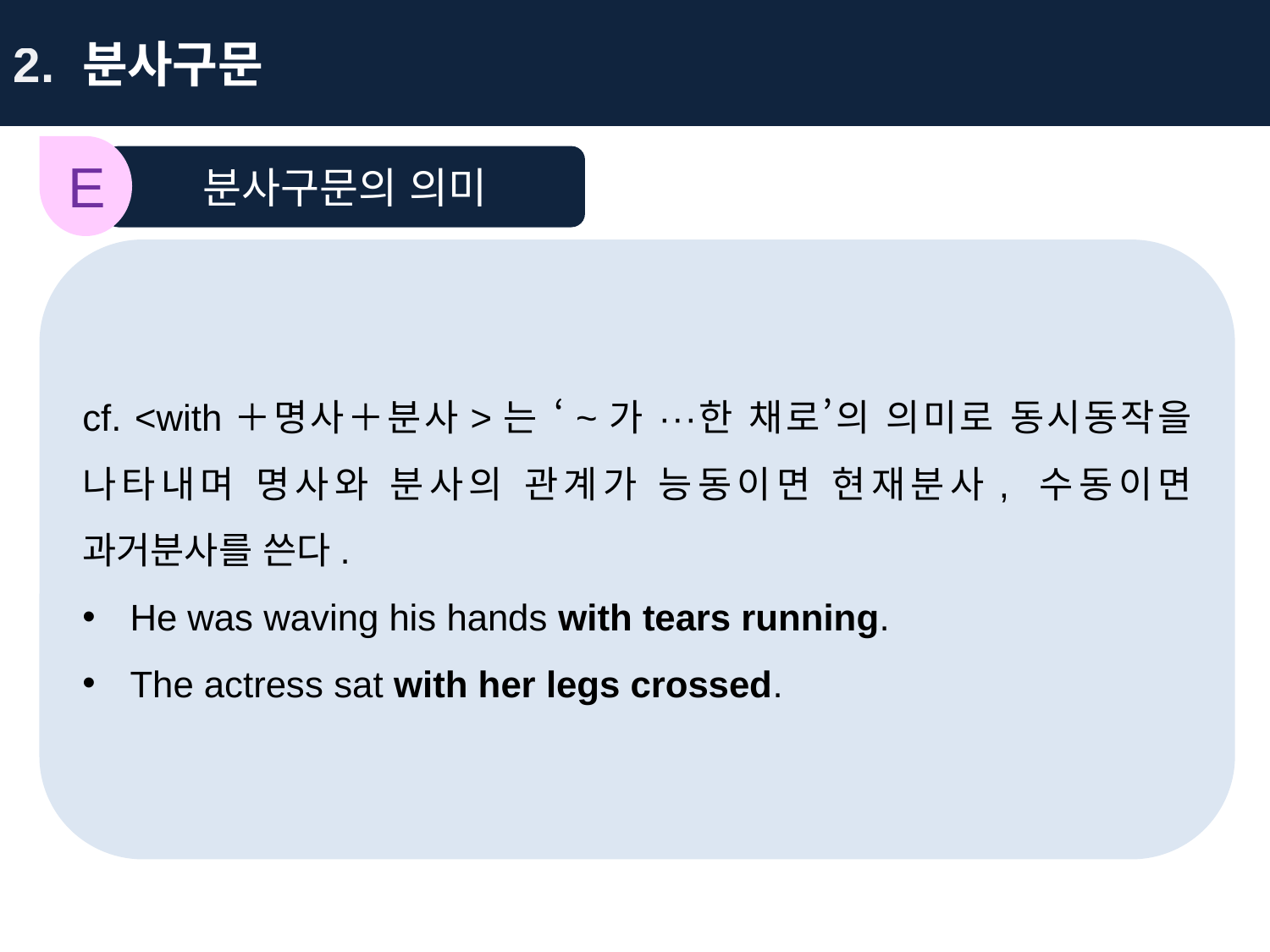

2. 분사구문

E
분사구문의 의미

cf. <with＋명사＋분사>는 ‘~가 ∙∙∙한 채로’의 의미로 동시동작을 나타내며 명사와 분사의 관계가 능동이면 현재분사, 수동이면 과거분사를 쓴다.
He was waving his hands with tears running.
The actress sat with her legs crossed.

| 현재분사형 | ‘~한 감정을 유발하는’이라는 능동의 의미 | surprising, exciting, interesting, satisfying, tiring ... |
| --- | --- | --- |
| 과거분사형 | ‘~한 감정을 느끼게 되는’이라는 수동의 의미 | surprised, excited, interested, satisfied, tired ... |